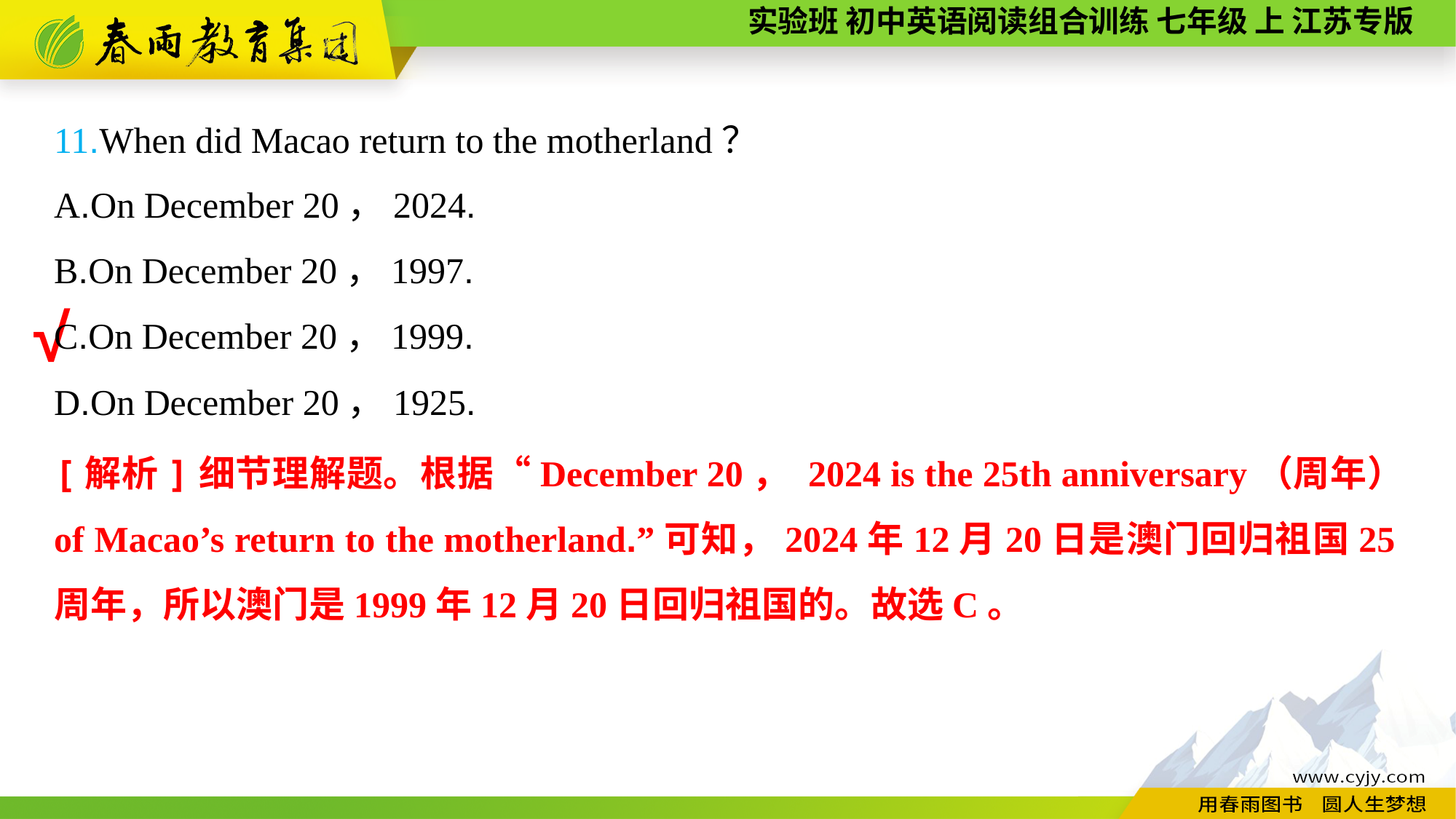

11.When did Macao return to the motherland？
A.On December 20，2024.
B.On December 20，1997.
C.On December 20，1999.
D.On December 20，1925.
√
[解析]细节理解题。根据“December 20， 2024 is the 25th anniversary（周年） of Macao’s return to the motherland.”可知，2024年12月20日是澳门回归祖国25周年，所以澳门是1999年12月20日回归祖国的。故选C。